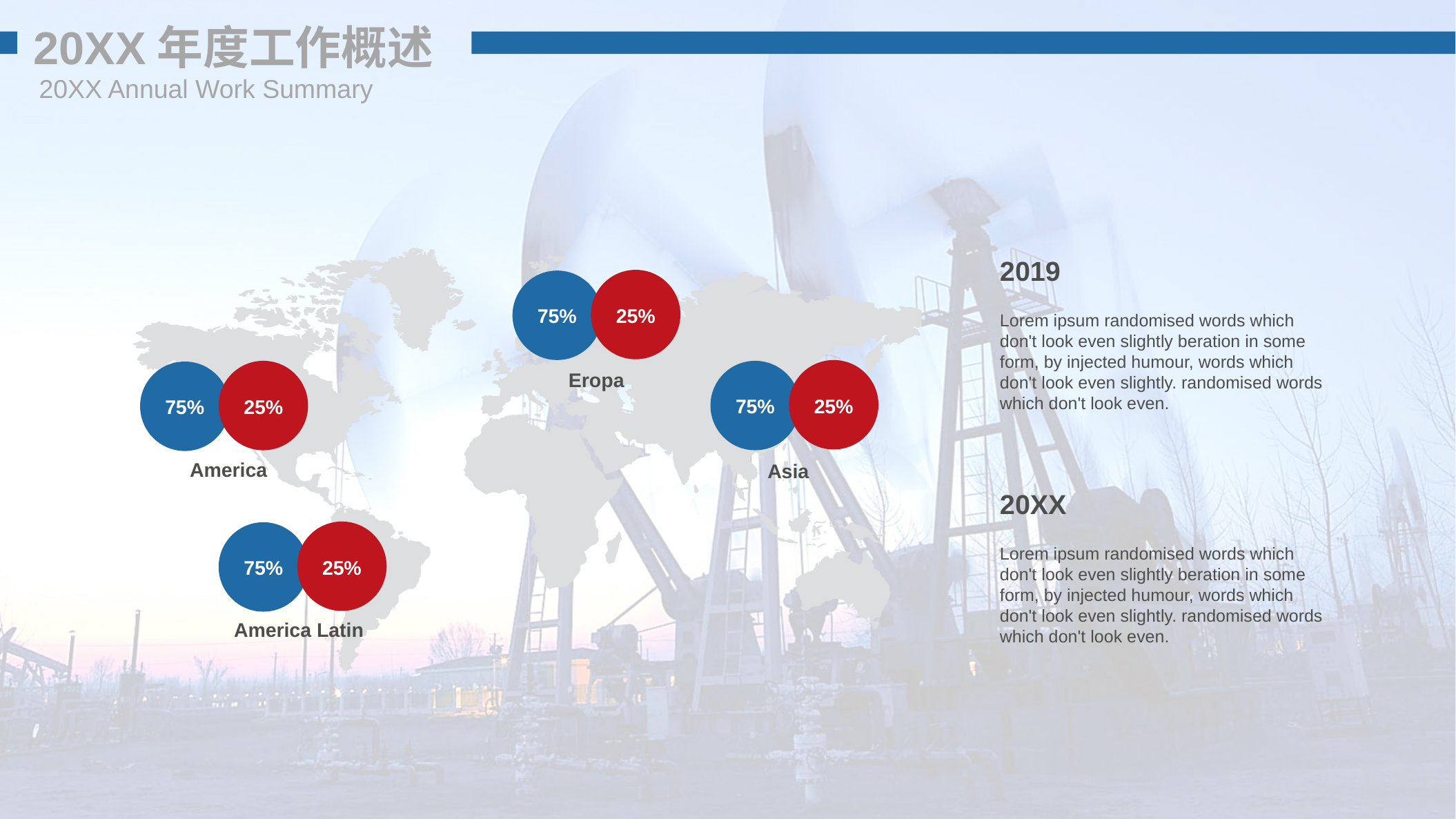

20XX年度工作概述

20XX Annual Work Summary

2019

75%
25%
Lorem ipsum randomised words which don't look even slightly beration in some form, by injected humour, words which don't look even slightly. randomised words which don't look even.
Eropa

75%
25%
75%
25%
Asia
America
20XX

Lorem ipsum randomised words which don't look even slightly beration in some form, by injected humour, words which don't look even slightly. randomised words which don't look even.
75%
25%
America Latin